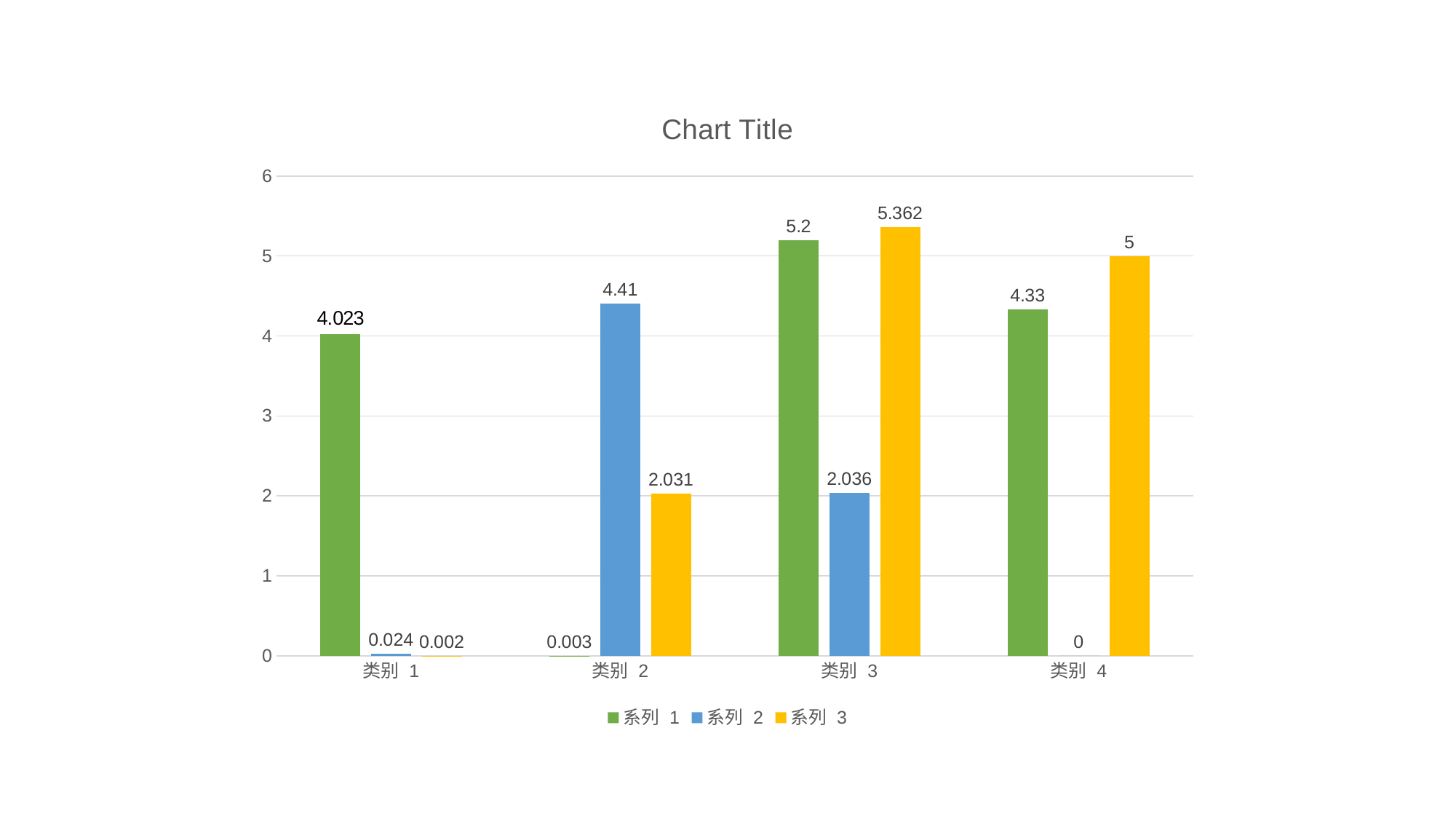

### Chart: Chart Title

| Category | 系列 1 | 系列 2 | 系列 3 |
|---|---|---|---|
| 类别 1 | 4.023 | 0.024 | 0.002 |
| 类别 2 | 0.003 | 4.41 | 2.031 |
| 类别 3 | 5.2 | 2.036 | 5.362 |
| 类别 4 | 4.33 | 0.0 | 5.0 |